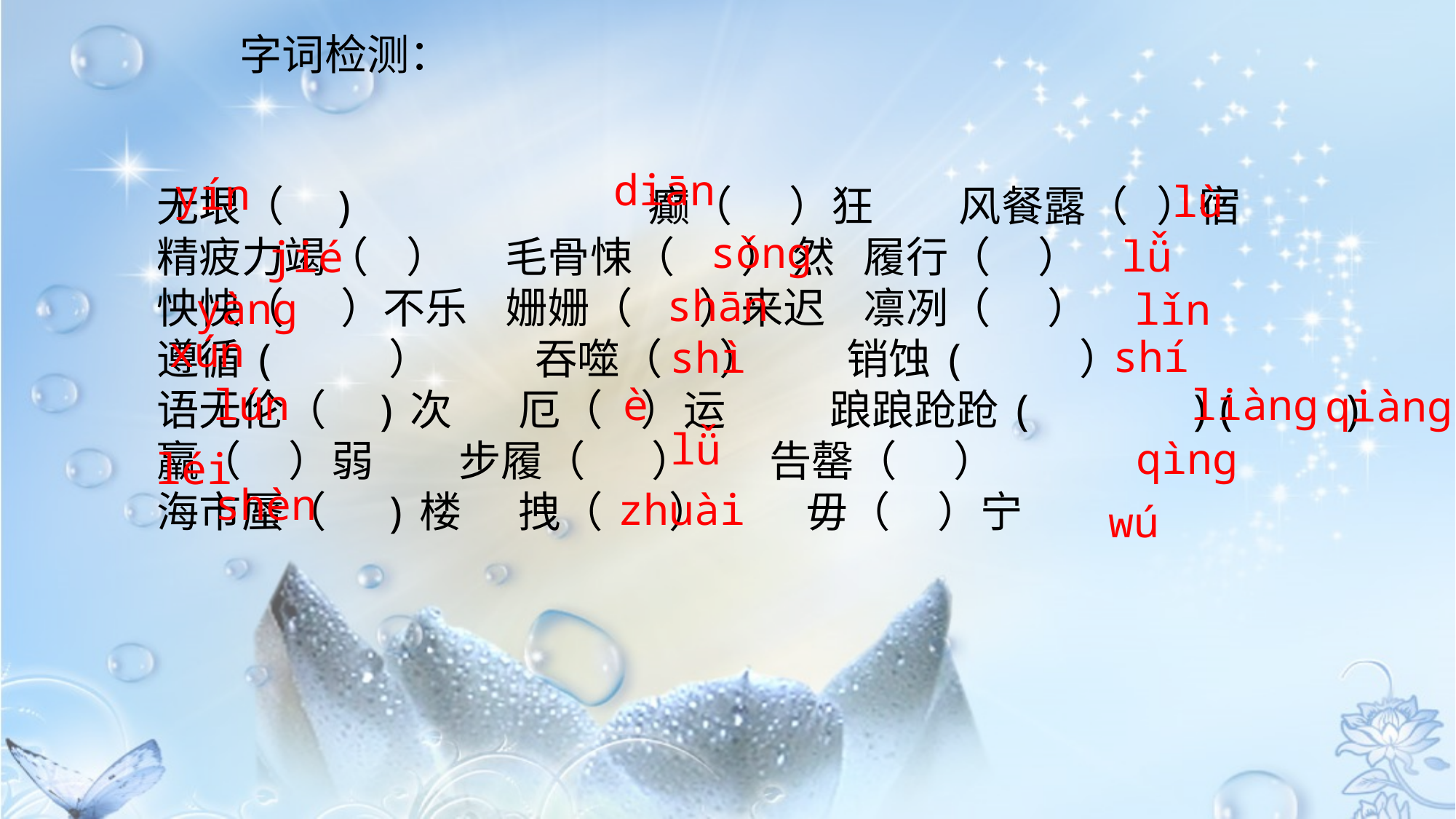

字词检测：
diān
yín
lù
无垠（    )           癫（      ）狂         风餐露（   ）宿
精疲力竭（    ）      毛骨悚（       ） 然   履行（     ）
怏怏（      ）不乐    姗姗（       ）来迟    凛冽（      ）
遵循(    ）           吞噬（      ）         销蚀(    ）
语无伦（    )次       厄（    ）运           踉踉跄跄(      )(    )
羸（     ）弱         步履（       ）        告罄（      ）
海市蜃（     )楼      拽（       ）          毋（     ）宁

sǒng
lǚ
jié
 shān
yàng
lǐn
xún
shí
shì
è
liàng
lún
qiàng
lǚ
qìng
léi
shèn
zhuài
wú